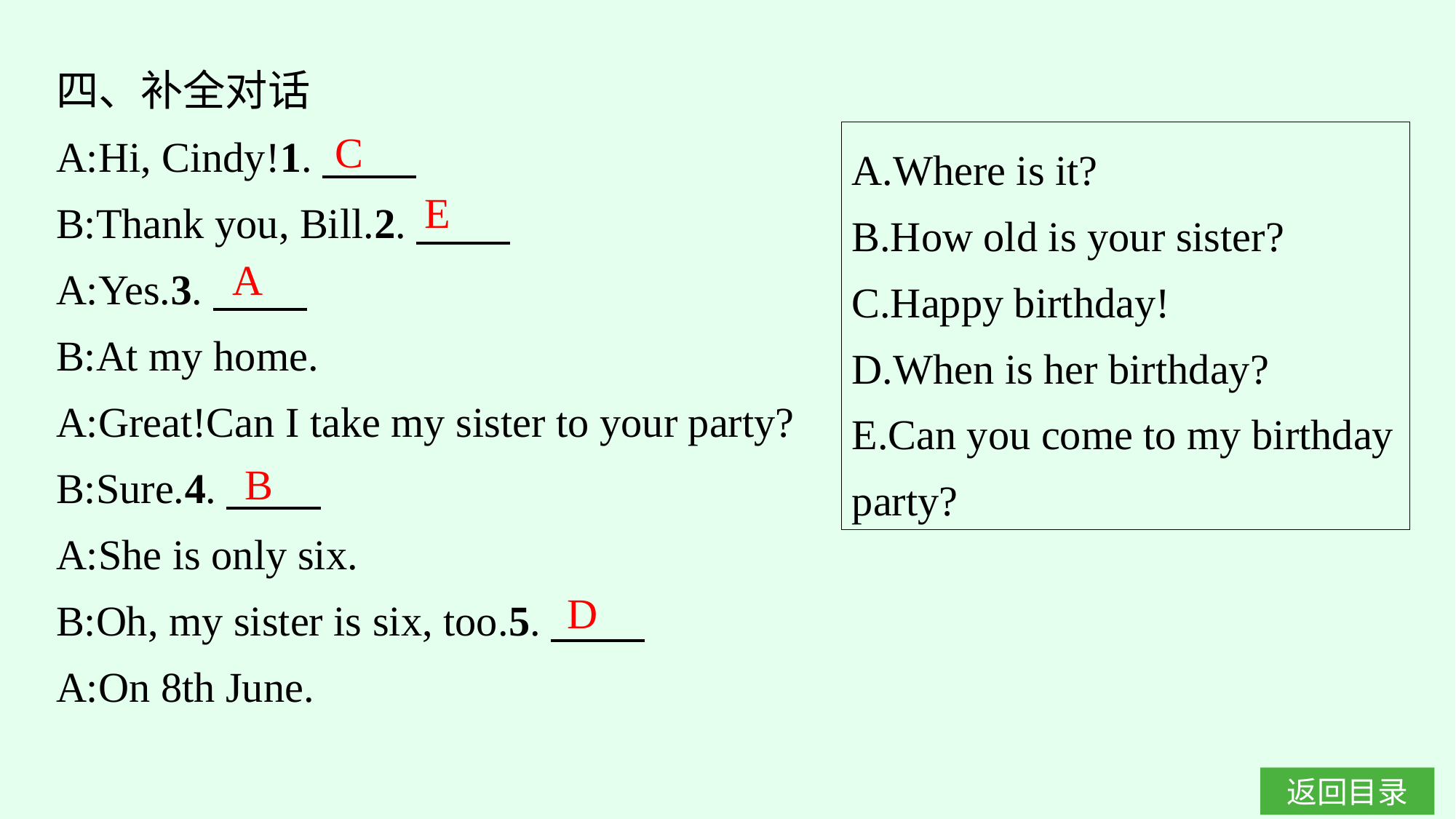

四、补全对话
A:Hi, Cindy!1.
B:Thank you, Bill.2.
A:Yes.3.
B:At my home.
A:Great!Can I take my sister to your party?
B:Sure.4.
A:She is only six.
B:Oh, my sister is six, too.5.
A:On 8th June.
C
A.Where is it?
B.How old is your sister?
C.Happy birthday!
D.When is her birthday?
E.Can you come to my birthday party?
E
A
B
D